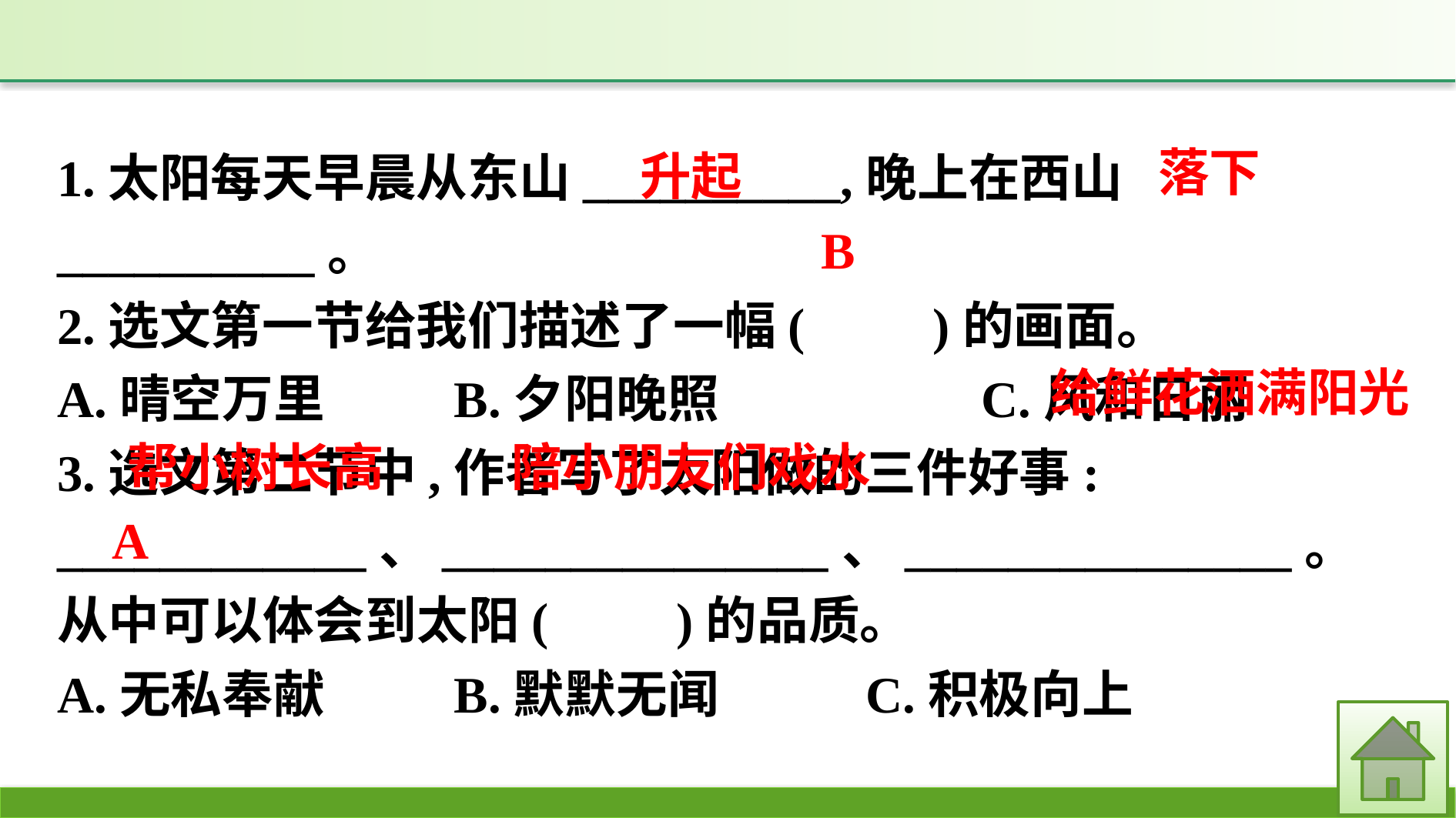

1.太阳每天早晨从东山__________,晚上在西山__________。
2.选文第一节给我们描述了一幅(　　)的画面。
A.晴空万里　　	B.夕阳晚照　　　	C.风和日丽
3.选文第二节中,作者写了太阳做的三件好事: ____________、_______________、_______________。从中可以体会到太阳(　　)的品质。
A.无私奉献		B.默默无闻		C.积极向上
落下
升起
B
给鲜花洒满阳光
陪小朋友们戏水
帮小树长高
A